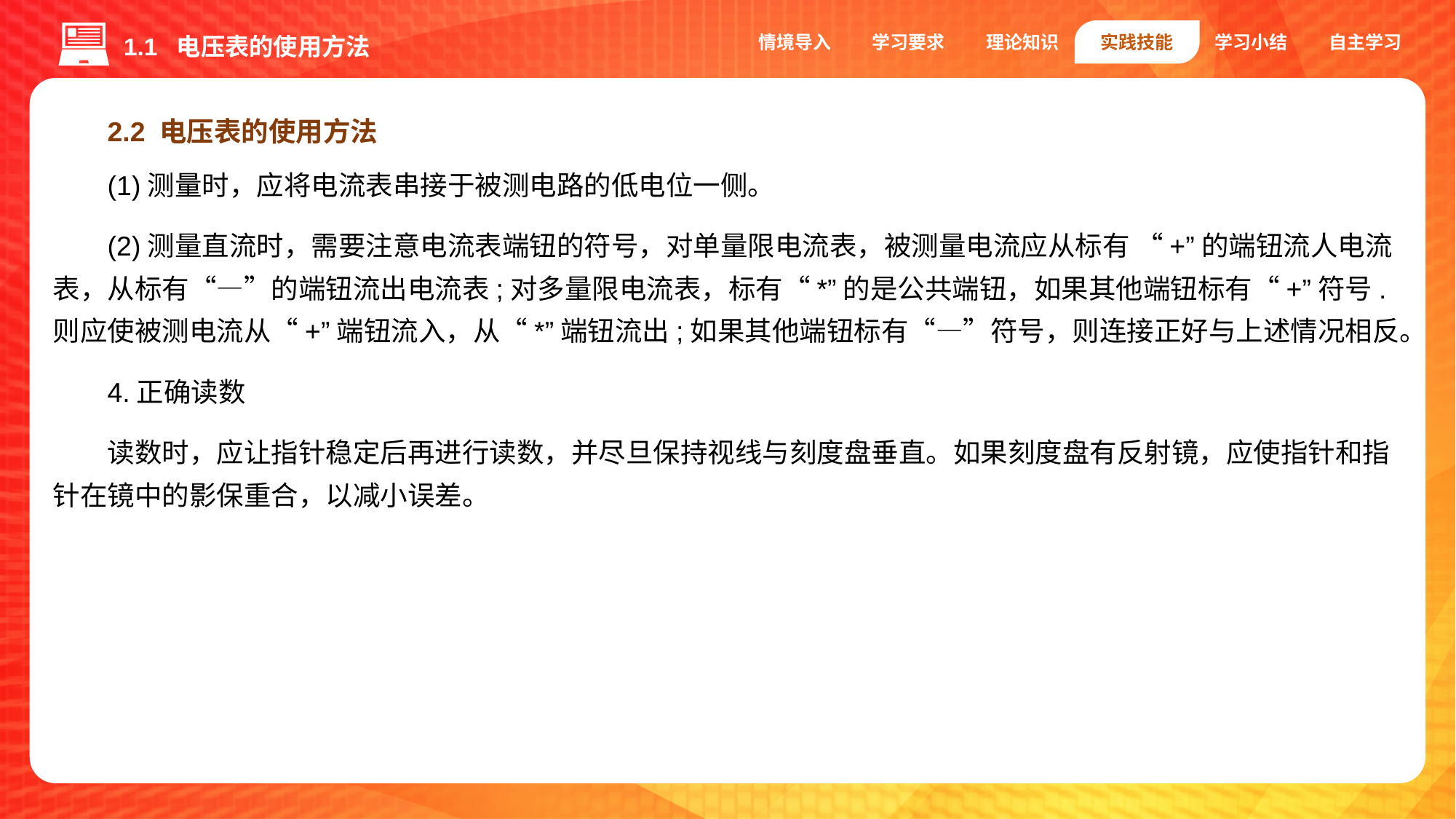

情境导入
学习要求
理论知识
实践技能
学习小结
自主学习

1.1  电压表的使用方法

2.2 电压表的使用方法
(1)测量时，应将电流表串接于被测电路的低电位一侧。
(2)测量直流时，需要注意电流表端钮的符号，对单量限电流表，被测量电流应从标有 “+”的端钮流人电流表，从标有“—”的端钮流出电流表;对多量限电流表，标有“*”的是公共端钮，如果其他端钮标有“+”符号.则应使被测电流从“+”端钮流入，从“*”端钮流出;如果其他端钮标有“—”符号，则连接正好与上述情况相反。
4.正确读数
读数时，应让指针稳定后再进行读数，并尽旦保持视线与刻度盘垂直。如果刻度盘有反射镜，应使指针和指针在镜中的影保重合，以减小误差。